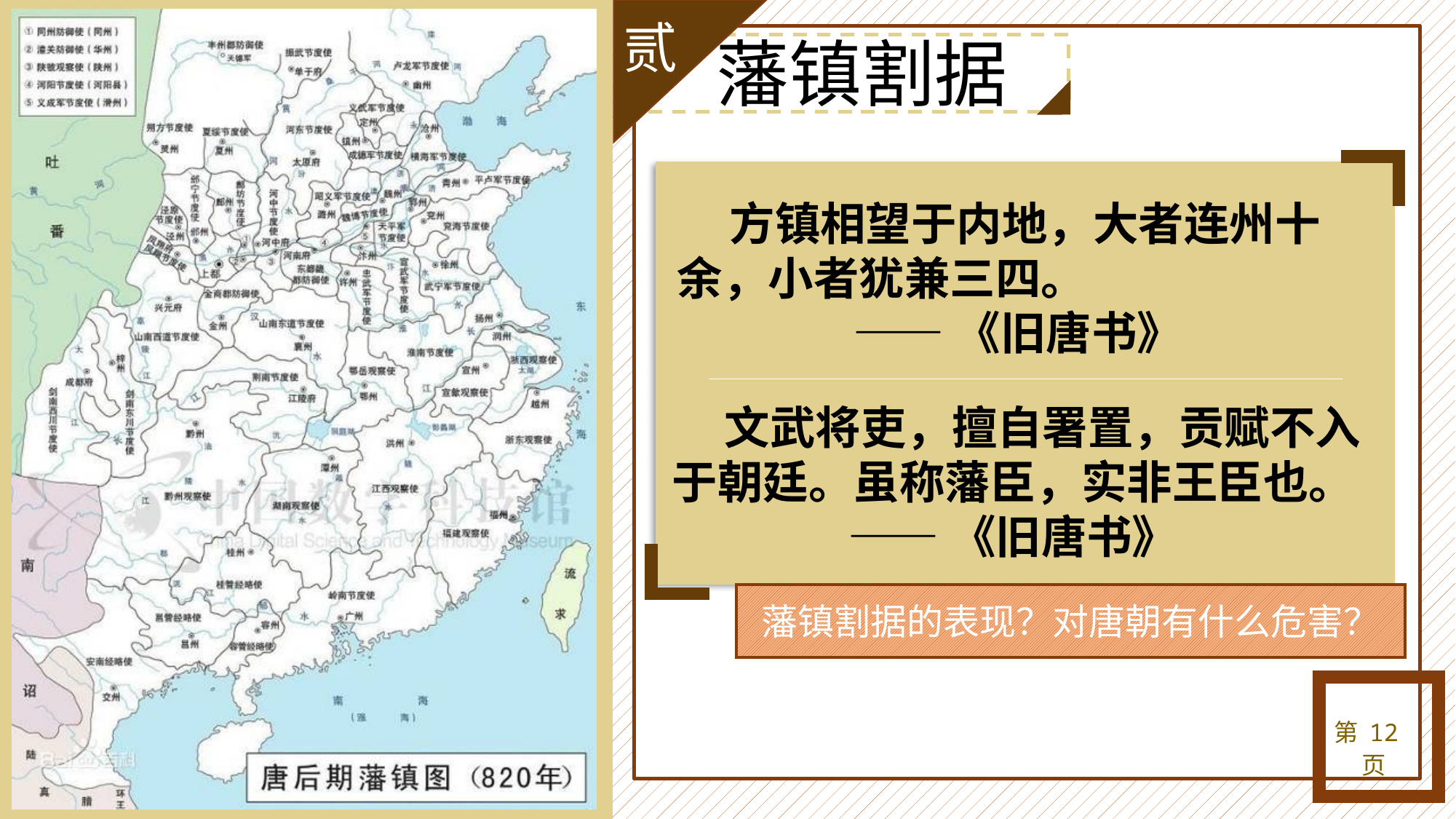

藩镇割据

    方镇相望于内地，大者连州十余，小者犹兼三四。
                 ——《旧唐书》
    文武将吏，擅自署置，贡赋不入于朝廷。虽称藩臣，实非王臣也。
                 ——《旧唐书》

藩镇割据的表现？对唐朝有什么危害？